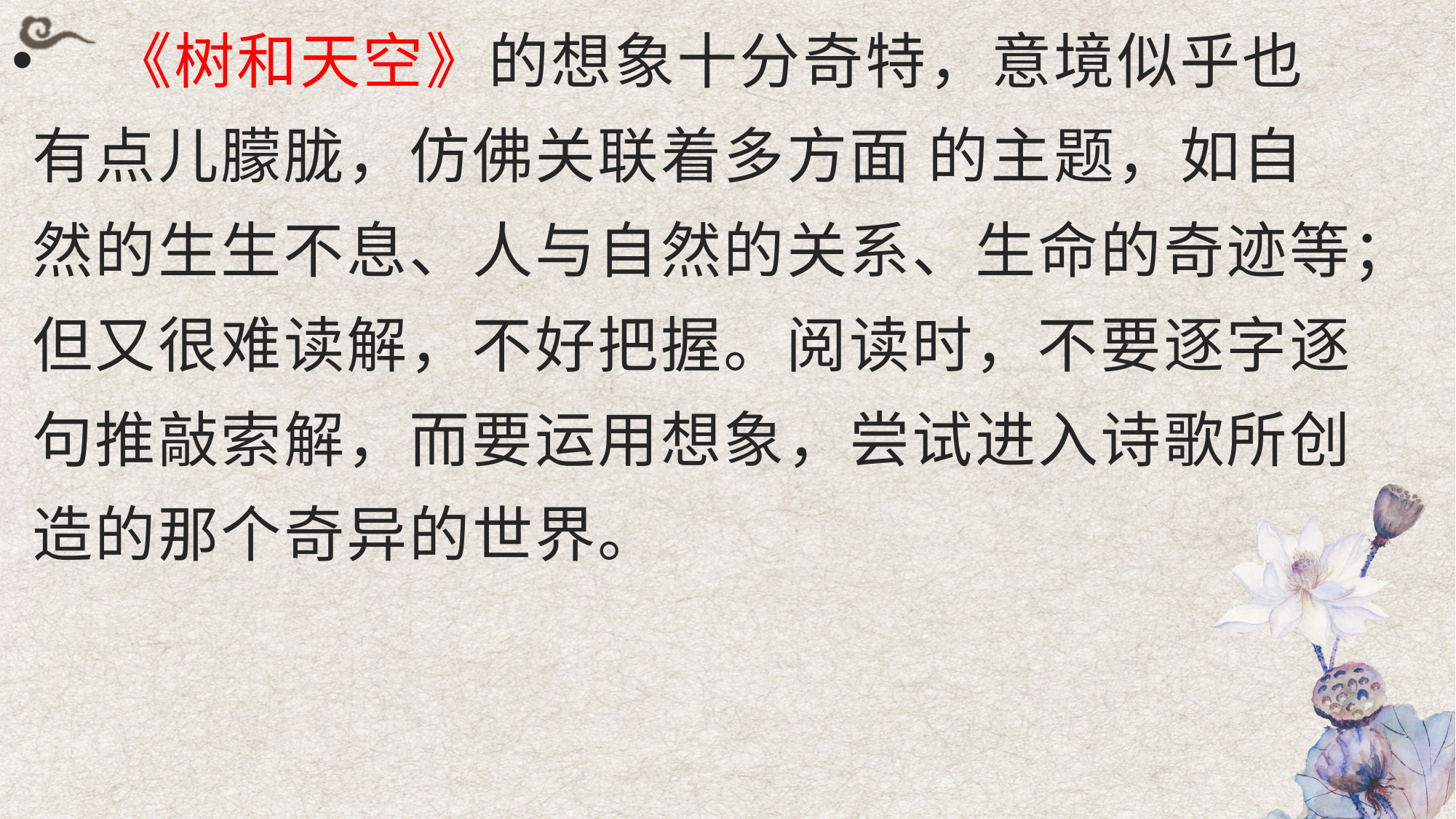

《树和天空》的想象十分奇特，意境似乎也有点儿朦胧，仿佛关联着多方面 的主题，如自然的生生不息、人与自然的关系、生命的奇迹等；但又很难读解，不好把握。阅读时，不要逐字逐句推敲索解，而要运用想象，尝试进入诗歌所创造的那个奇异的世界。
#